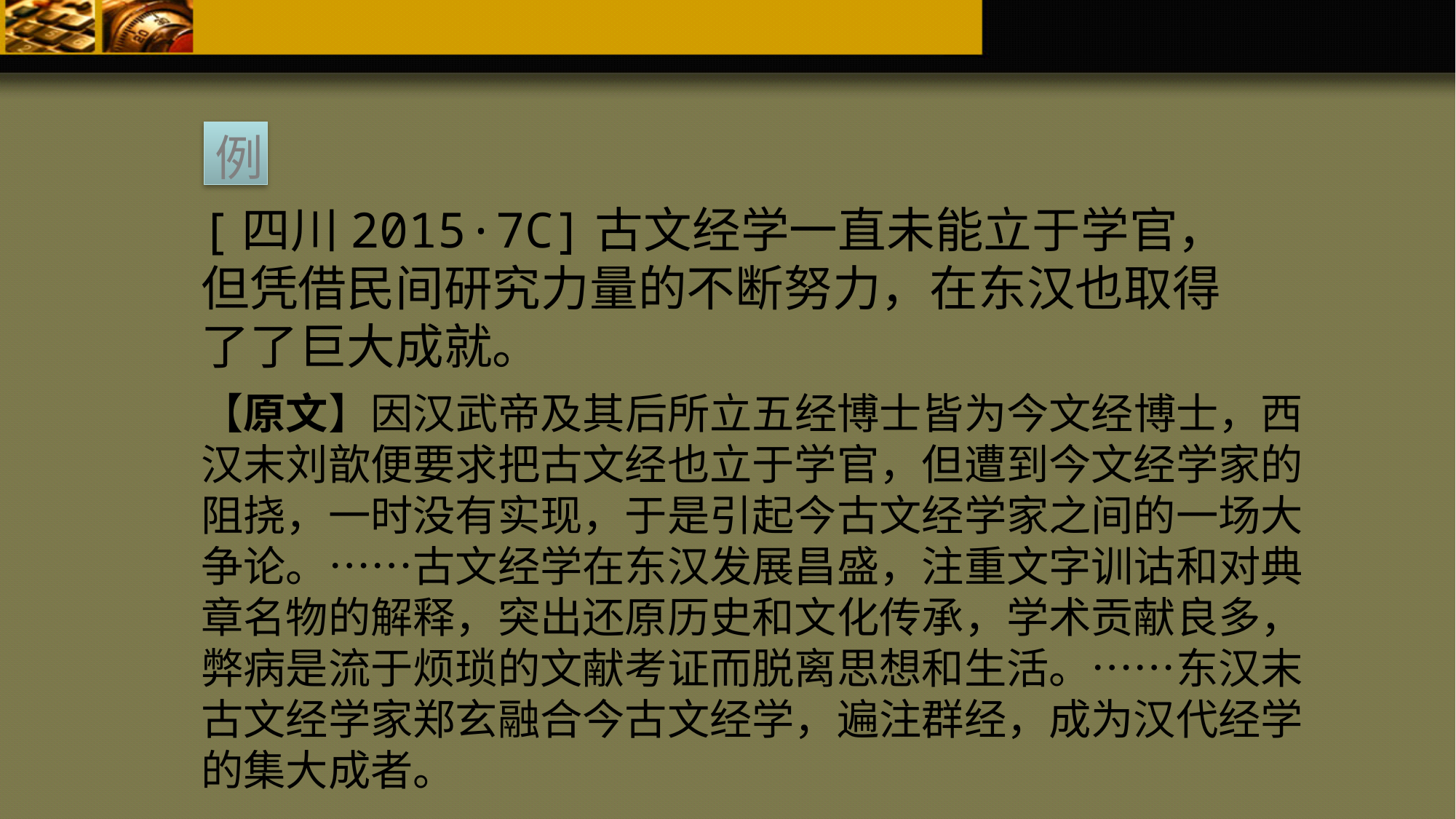

例
[四川2015·7C]古文经学一直未能立于学官，但凭借民间研究力量的不断努力，在东汉也取得了了巨大成就。
【原文】因汉武帝及其后所立五经博士皆为今文经博士，西汉末刘歆便要求把古文经也立于学官，但遭到今文经学家的阻挠，一时没有实现，于是引起今古文经学家之间的一场大争论。……古文经学在东汉发展昌盛，注重文字训诂和对典章名物的解释，突出还原历史和文化传承，学术贡献良多，弊病是流于烦琐的文献考证而脱离思想和生活。……东汉末古文经学家郑玄融合今古文经学，遍注群经，成为汉代经学的集大成者。